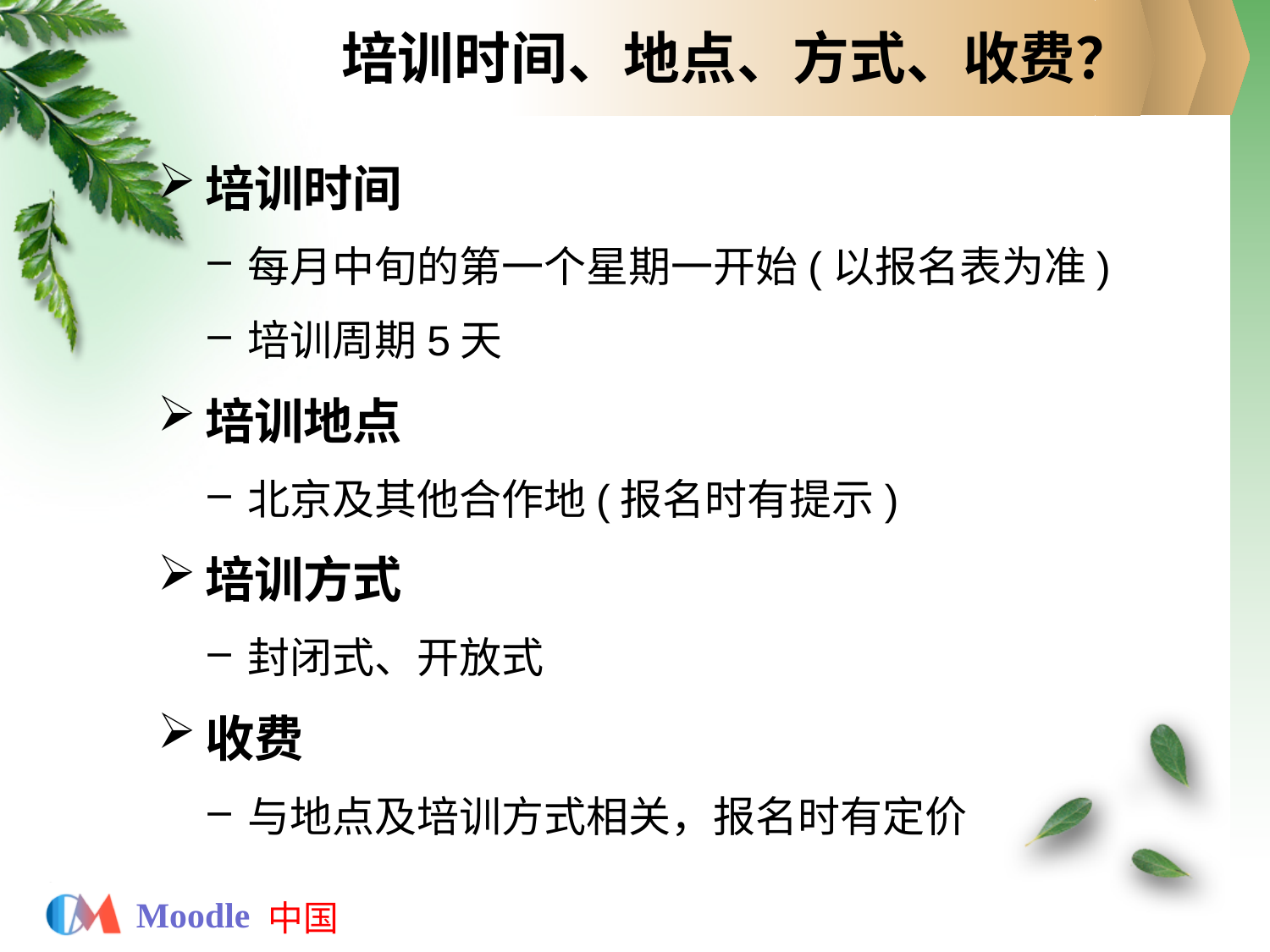

# 培训时间、地点、方式、收费？
培训时间
每月中旬的第一个星期一开始(以报名表为准)
培训周期5天
培训地点
北京及其他合作地(报名时有提示)
培训方式
封闭式、开放式
收费
与地点及培训方式相关，报名时有定价